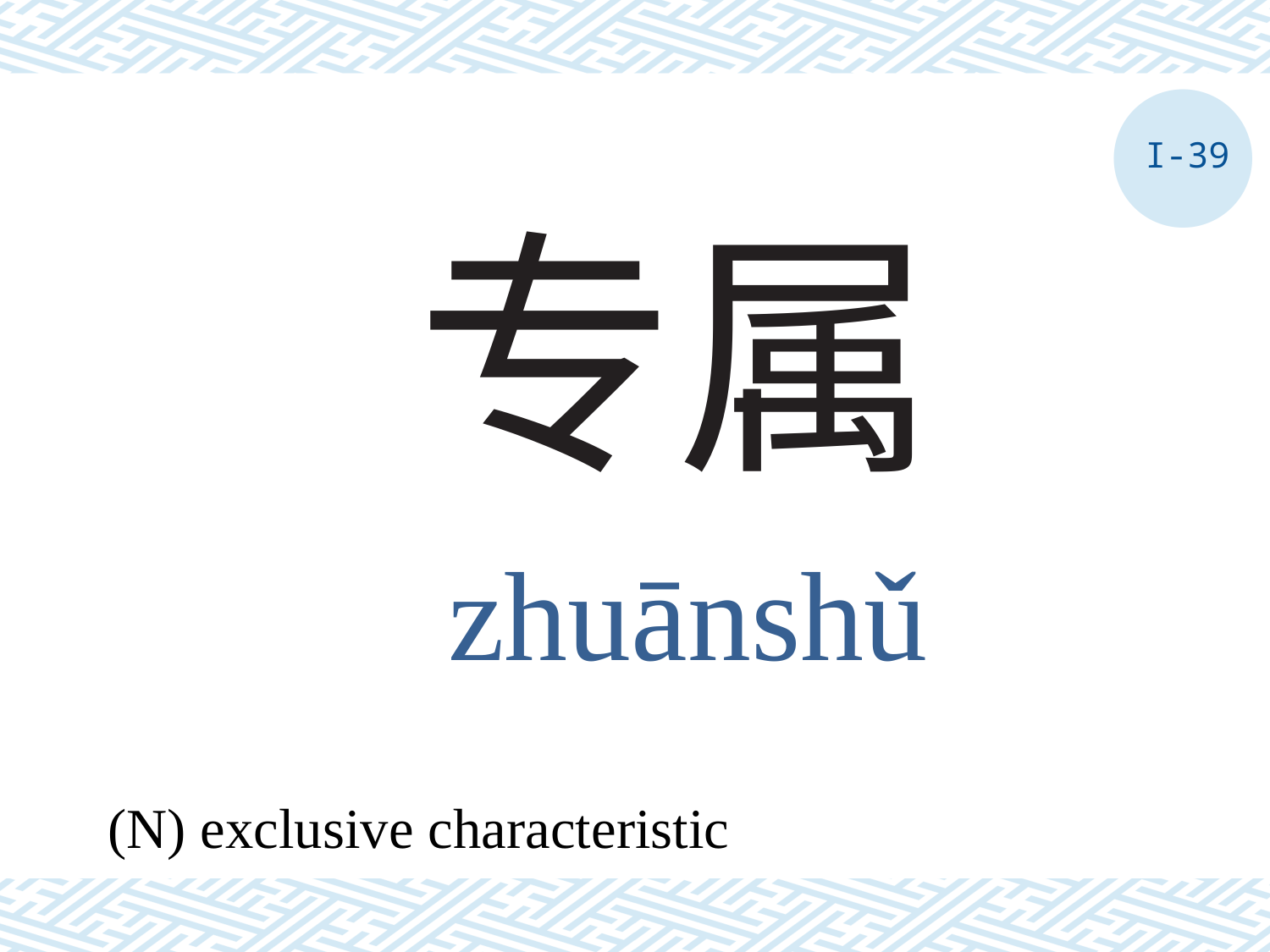

I-39

# 专属
zhuānshǔ
(N) exclusive characteristic